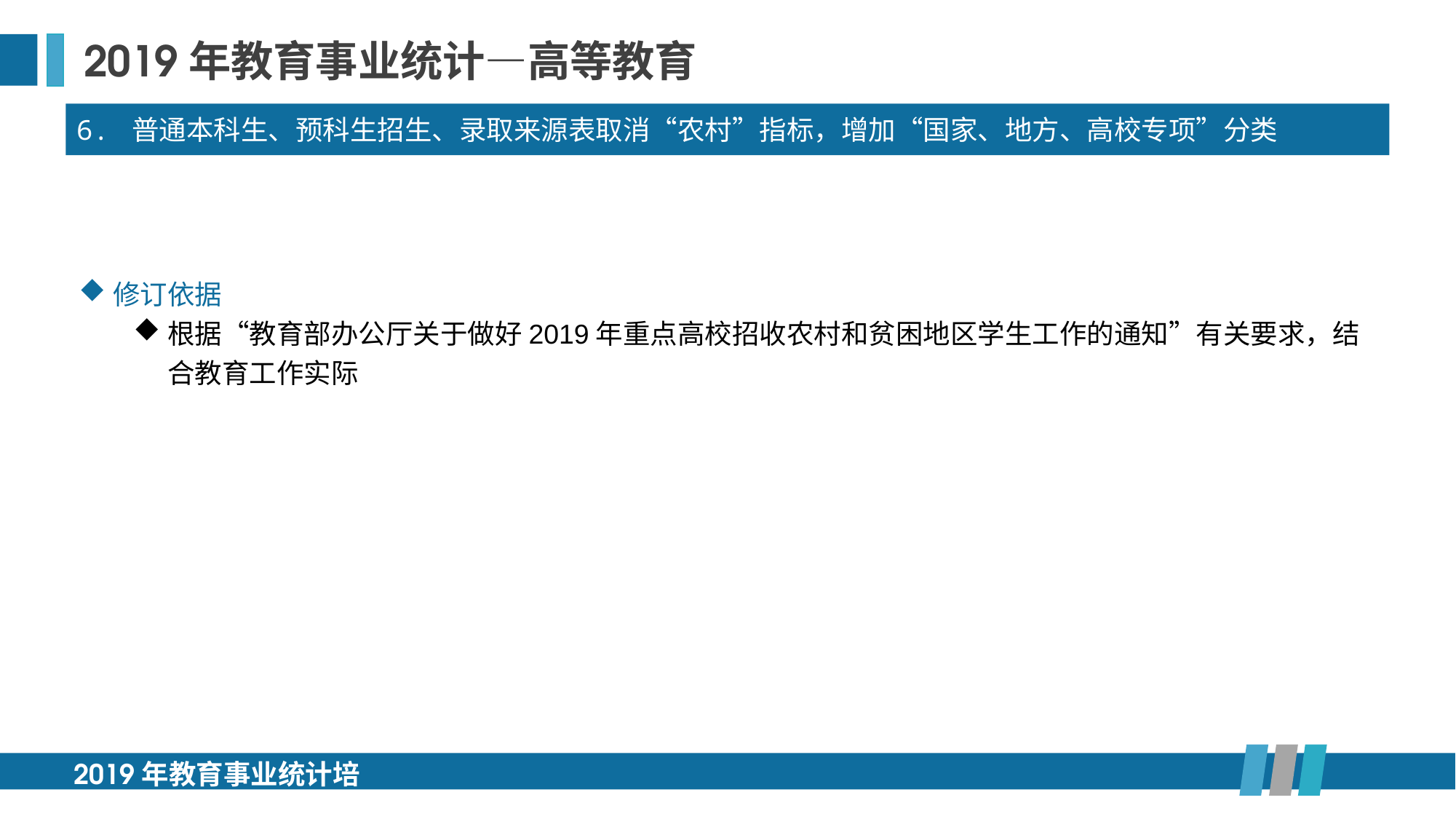

2019年教育事业统计—高等教育

6. 普通本科生、预科生招生、录取来源表取消“农村”指标，增加“国家、地方、高校专项”分类
修订依据
根据“教育部办公厅关于做好2019年重点高校招收农村和贫困地区学生工作的通知”有关要求，结合教育工作实际

2019年教育事业统计培训